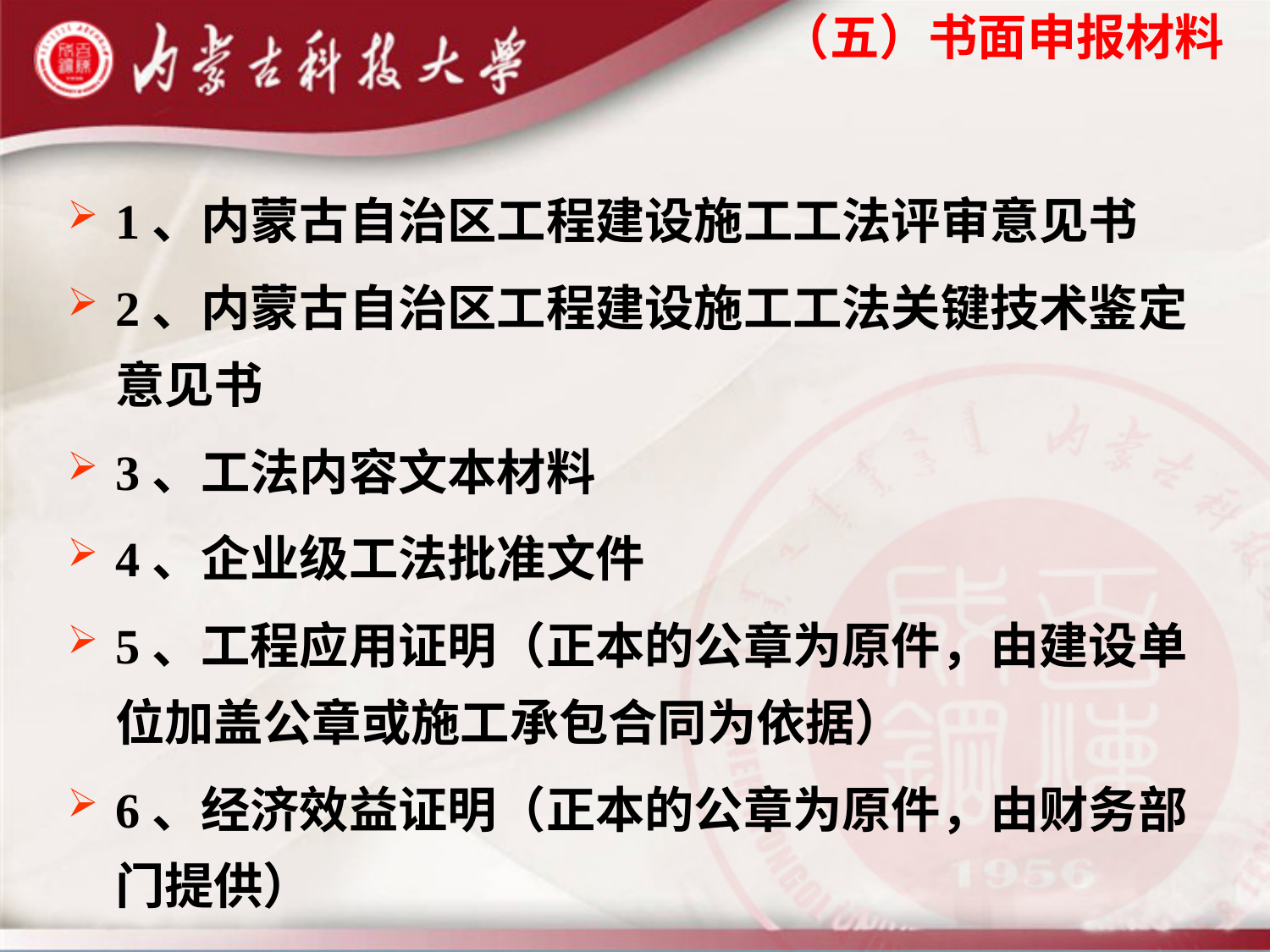

（五）书面申报材料
1、内蒙古自治区工程建设施工工法评审意见书
2、内蒙古自治区工程建设施工工法关键技术鉴定意见书
3、工法内容文本材料
4、企业级工法批准文件
5、工程应用证明（正本的公章为原件，由建设单位加盖公章或施工承包合同为依据）
6、经济效益证明（正本的公章为原件，由财务部门提供）